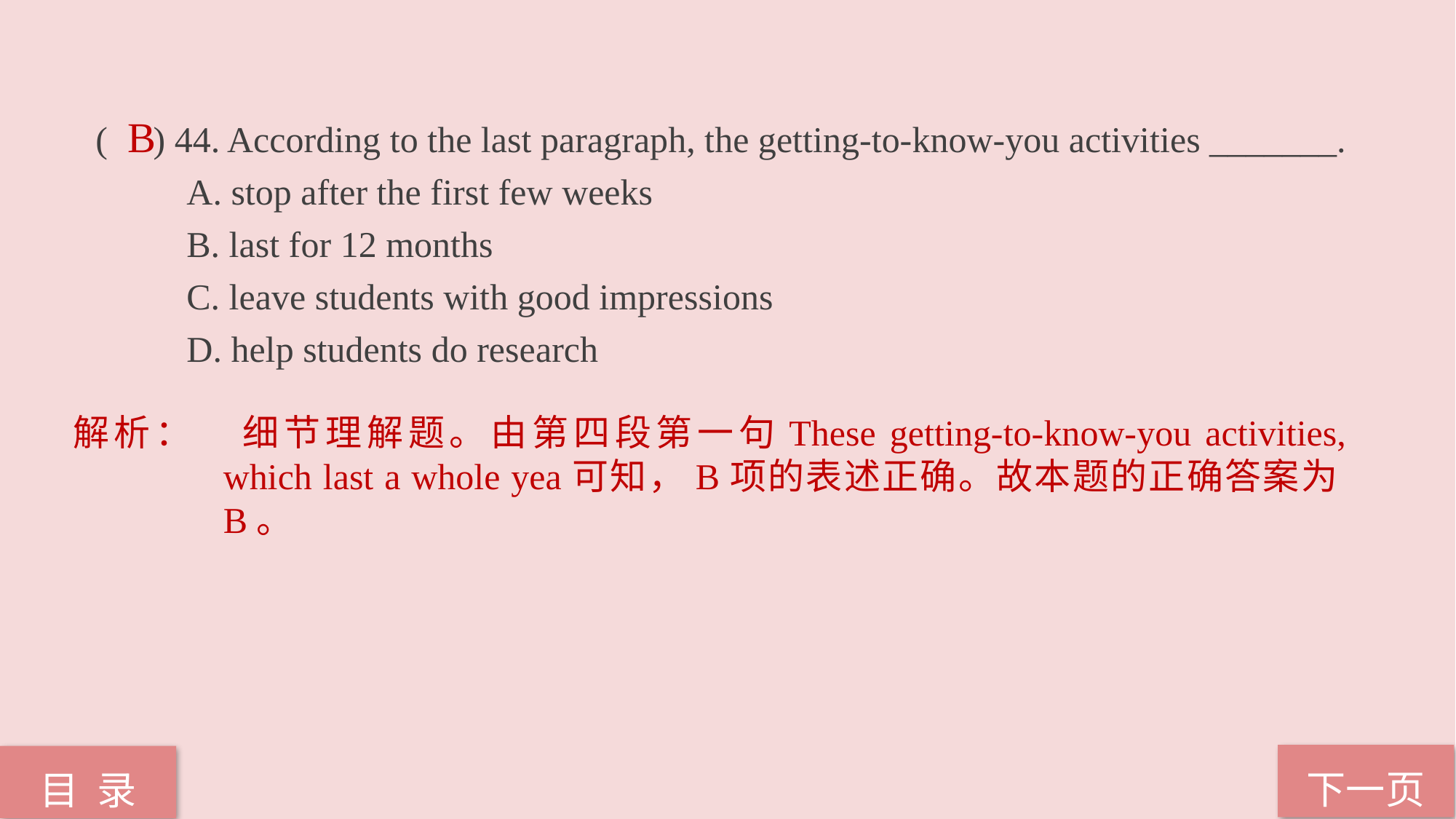

(     ) 44. According to the last paragraph, the getting-to-know-you activities _______.
          A. stop after the first few weeks
          B. last for 12 months
          C. leave students with good impressions
          D. help students do research
B
解析：	细节理解题。由第四段第一句These getting-to-know-you activities, which last a whole yea可知，B项的表述正确。故本题的正确答案为B。